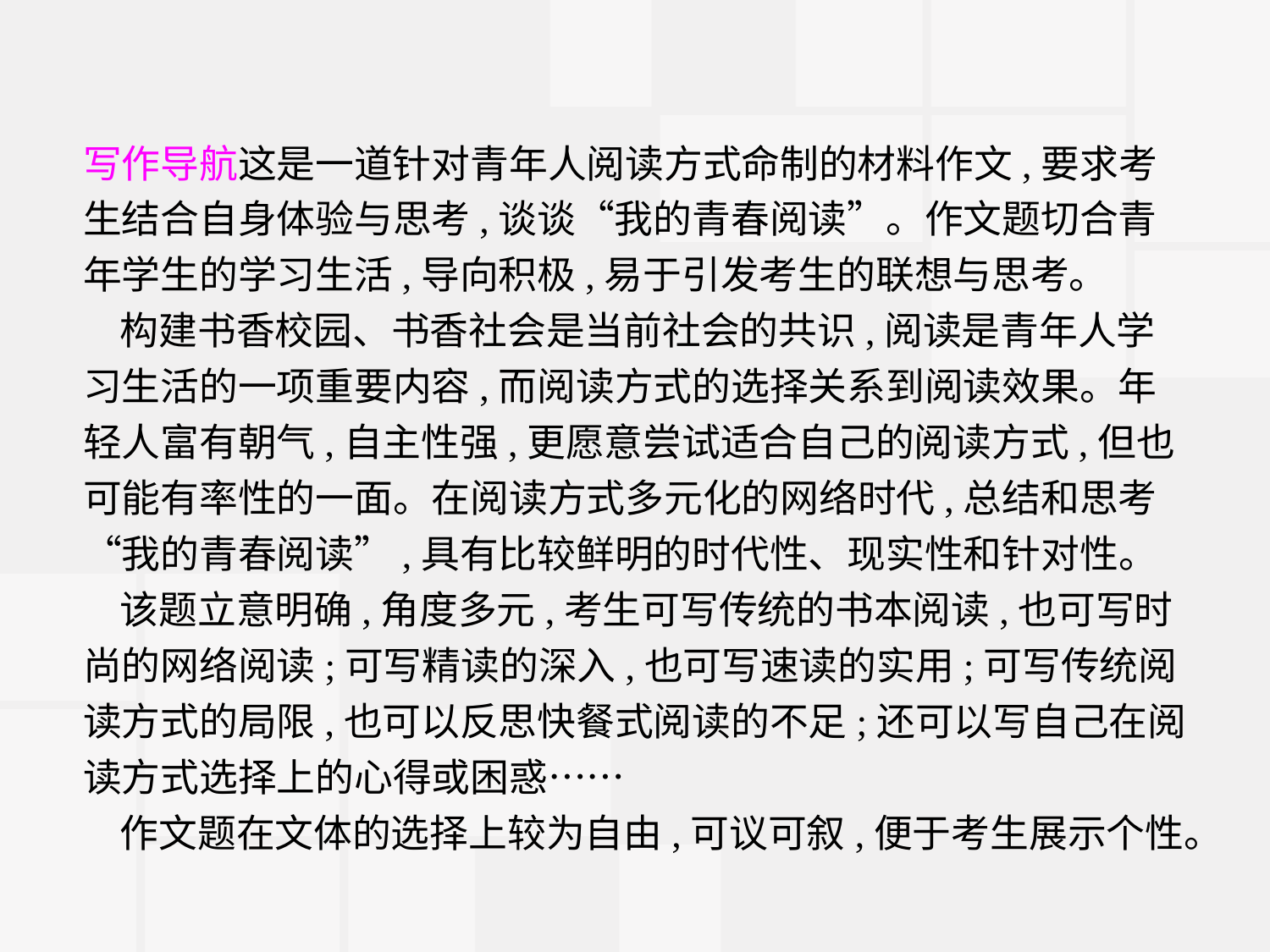

写作导航这是一道针对青年人阅读方式命制的材料作文,要求考生结合自身体验与思考,谈谈“我的青春阅读”。作文题切合青年学生的学习生活,导向积极,易于引发考生的联想与思考。
构建书香校园、书香社会是当前社会的共识,阅读是青年人学习生活的一项重要内容,而阅读方式的选择关系到阅读效果。年轻人富有朝气,自主性强,更愿意尝试适合自己的阅读方式,但也可能有率性的一面。在阅读方式多元化的网络时代,总结和思考“我的青春阅读”,具有比较鲜明的时代性、现实性和针对性。
该题立意明确,角度多元,考生可写传统的书本阅读,也可写时尚的网络阅读;可写精读的深入,也可写速读的实用;可写传统阅读方式的局限,也可以反思快餐式阅读的不足;还可以写自己在阅读方式选择上的心得或困惑……
作文题在文体的选择上较为自由,可议可叙,便于考生展示个性。